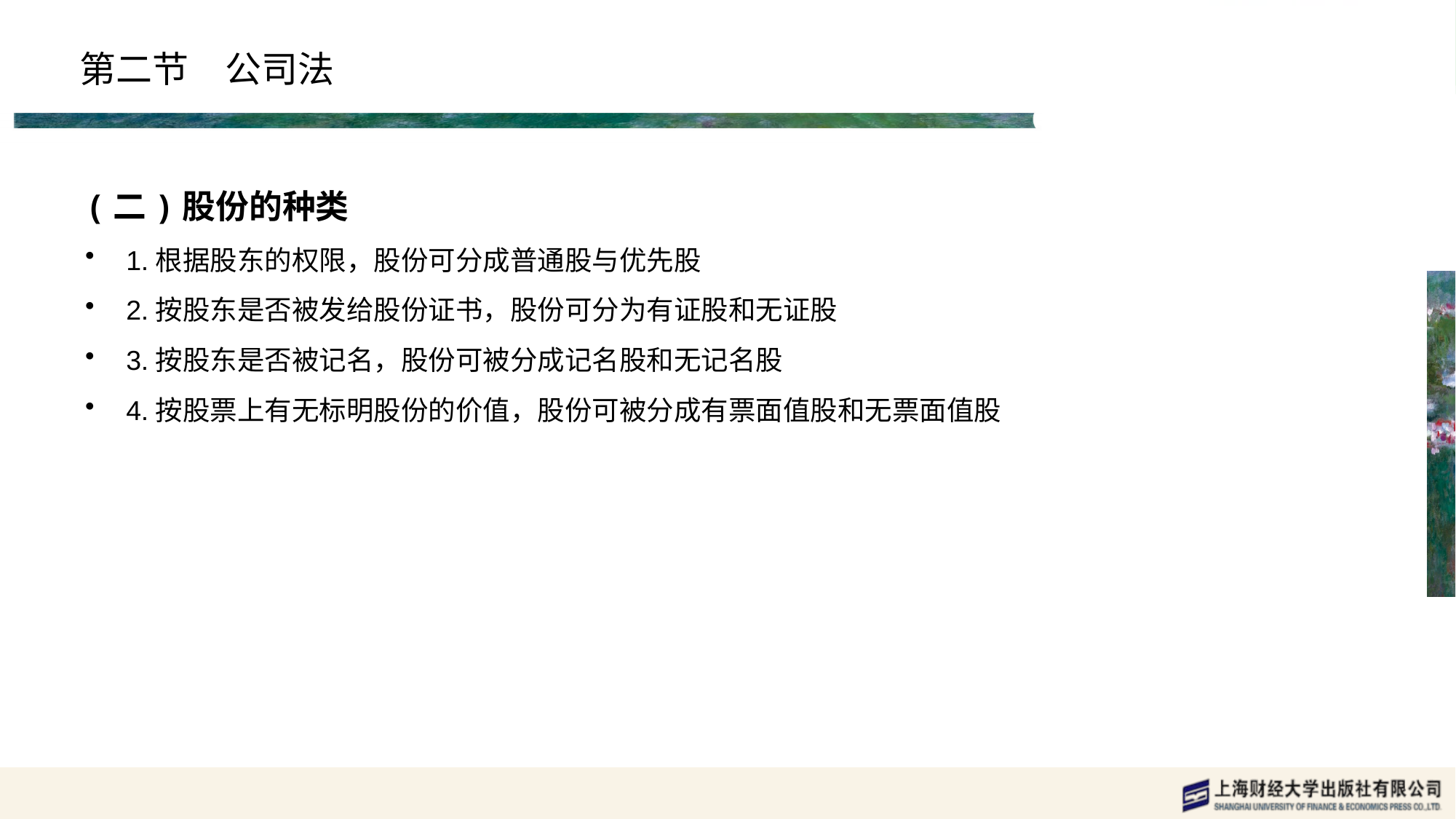

# 第二节　公司法
(二)股份的种类
1.根据股东的权限，股份可分成普通股与优先股
2.按股东是否被发给股份证书，股份可分为有证股和无证股
3.按股东是否被记名，股份可被分成记名股和无记名股
4.按股票上有无标明股份的价值，股份可被分成有票面值股和无票面值股